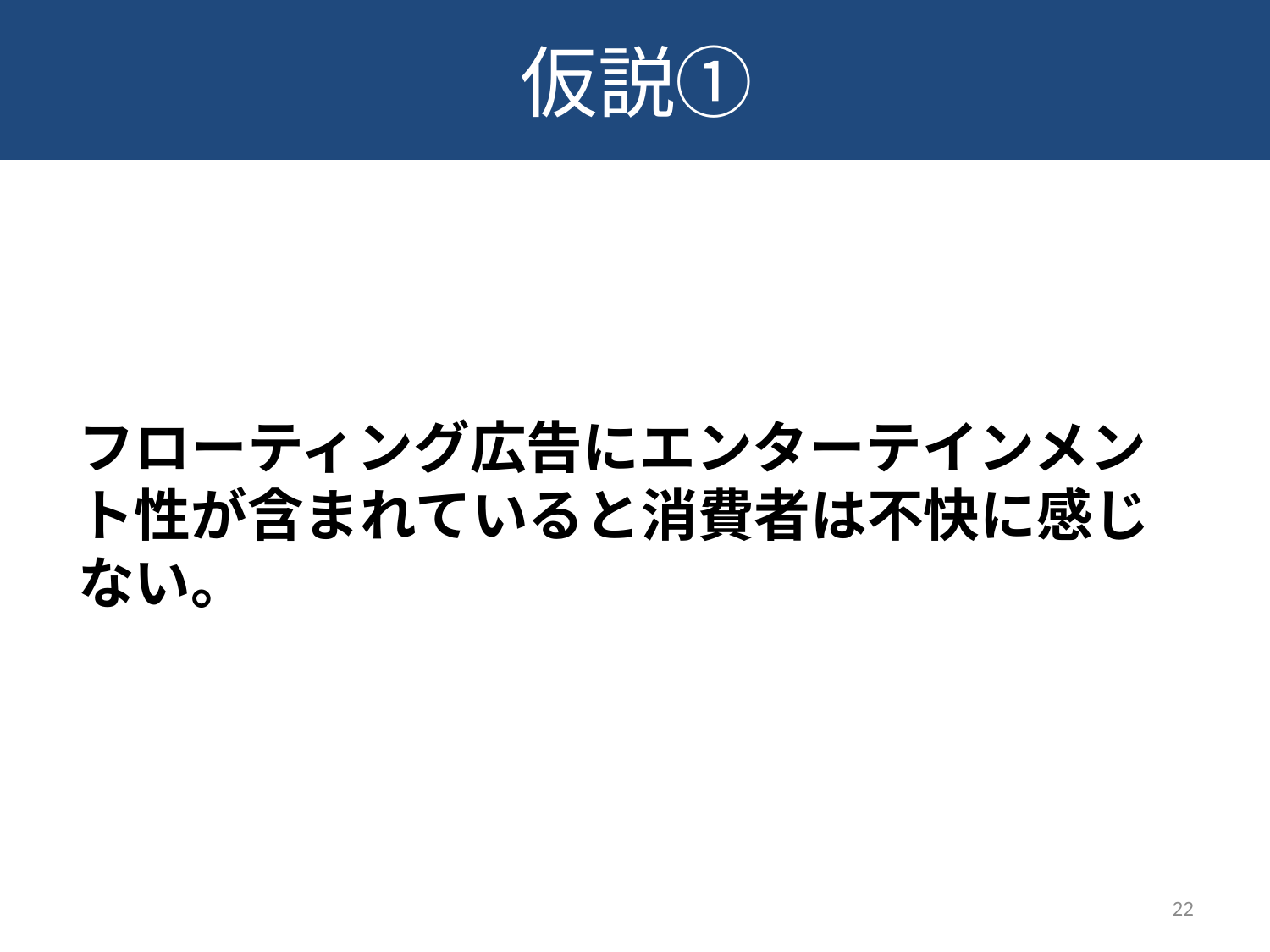

仮説①
#
フローティング広告にエンターテインメント性が含まれていると消費者は不快に感じない。
22